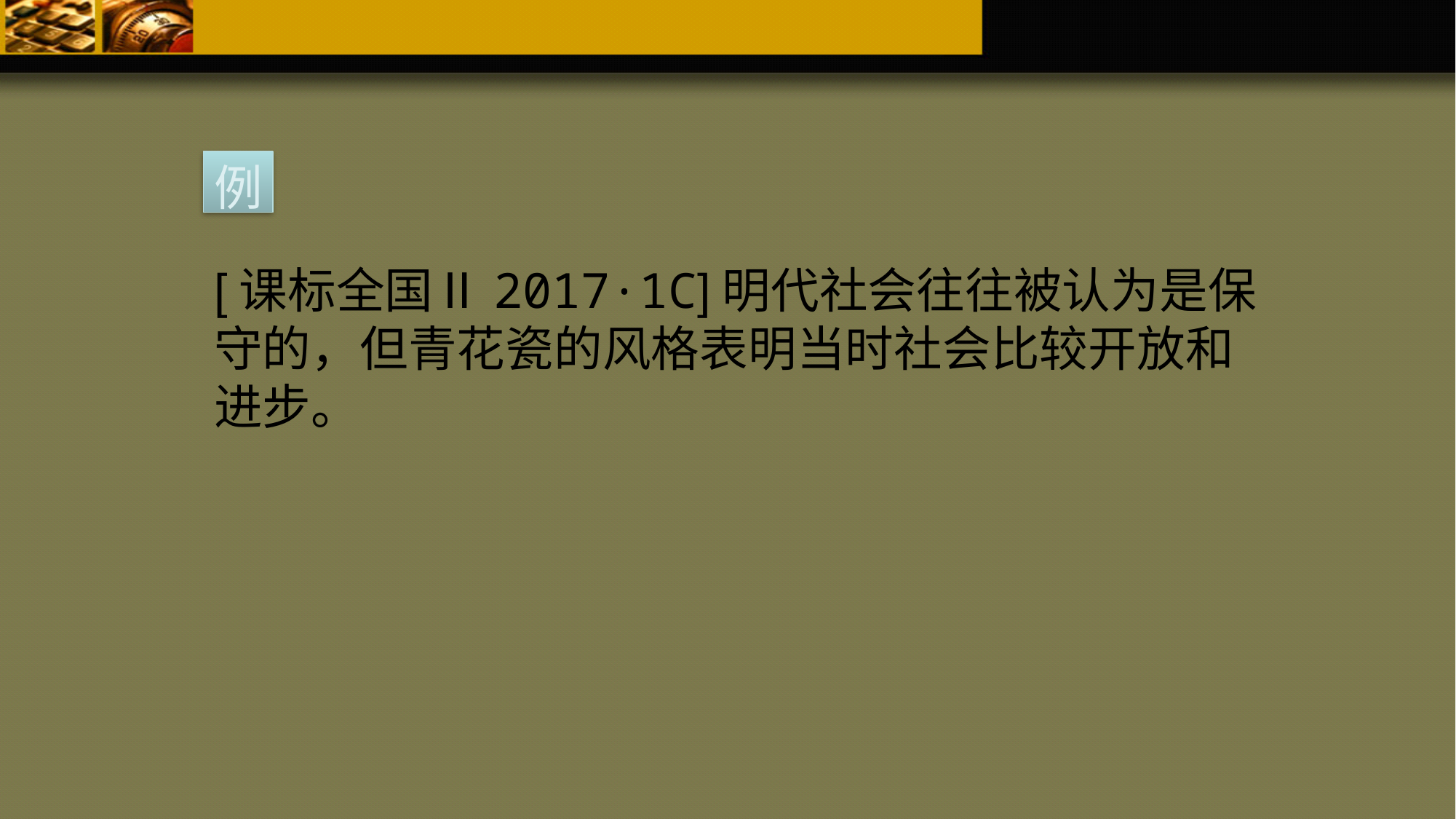

例
[课标全国Ⅱ2017·1C]明代社会往往被认为是保守的，但青花瓷的风格表明当时社会比较开放和进步。